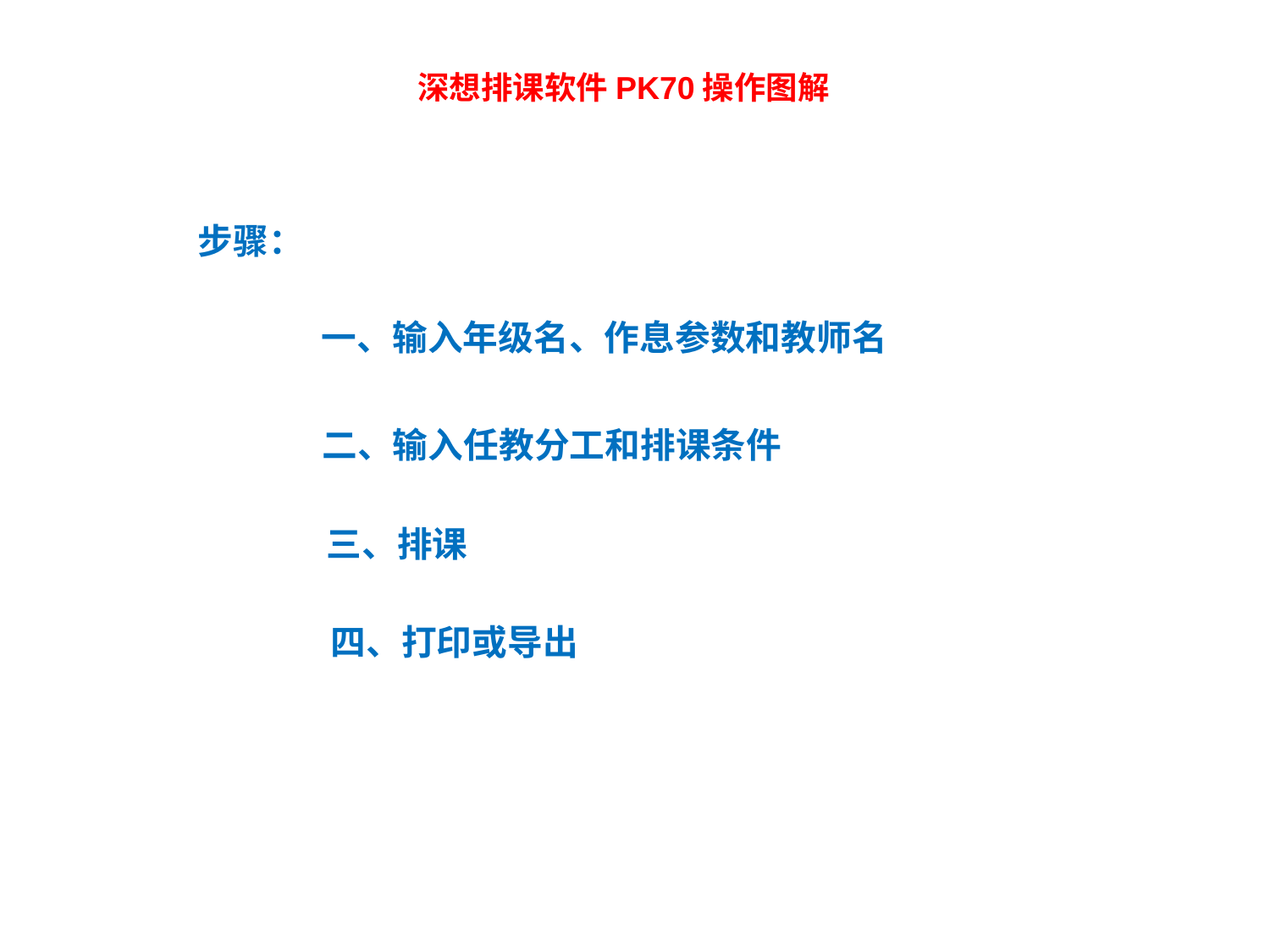

深想排课软件PK70操作图解
步骤：
一、输入年级名、作息参数和教师名
二、输入任教分工和排课条件
三、排课
四、打印或导出